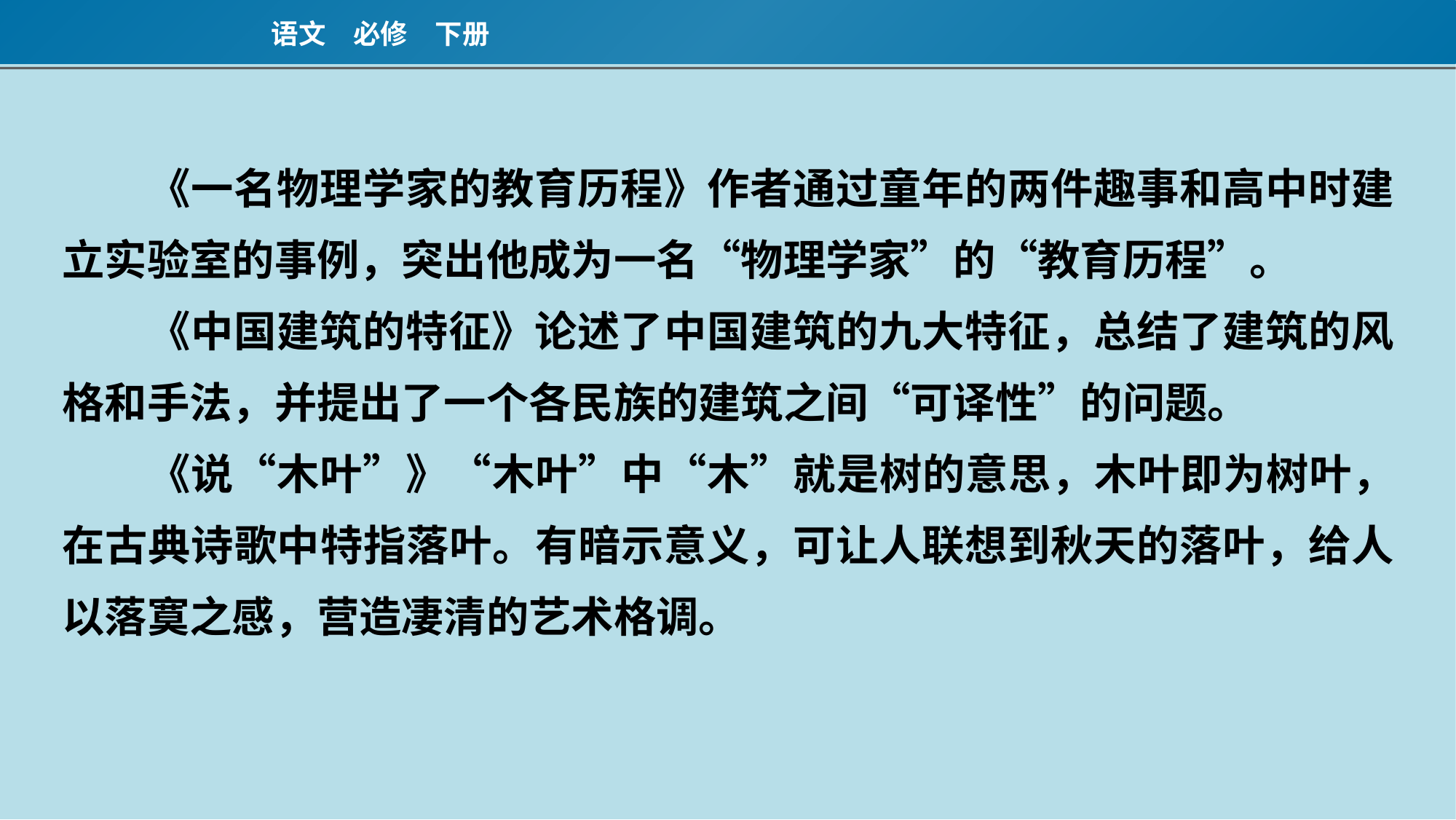

《一名物理学家的教育历程》作者通过童年的两件趣事和高中时建立实验室的事例，突出他成为一名“物理学家”的“教育历程”。
《中国建筑的特征》论述了中国建筑的九大特征，总结了建筑的风格和手法，并提出了一个各民族的建筑之间“可译性”的问题。
《说“木叶”》“木叶”中“木”就是树的意思，木叶即为树叶，在古典诗歌中特指落叶。有暗示意义，可让人联想到秋天的落叶，给人以落寞之感，营造凄清的艺术格调。